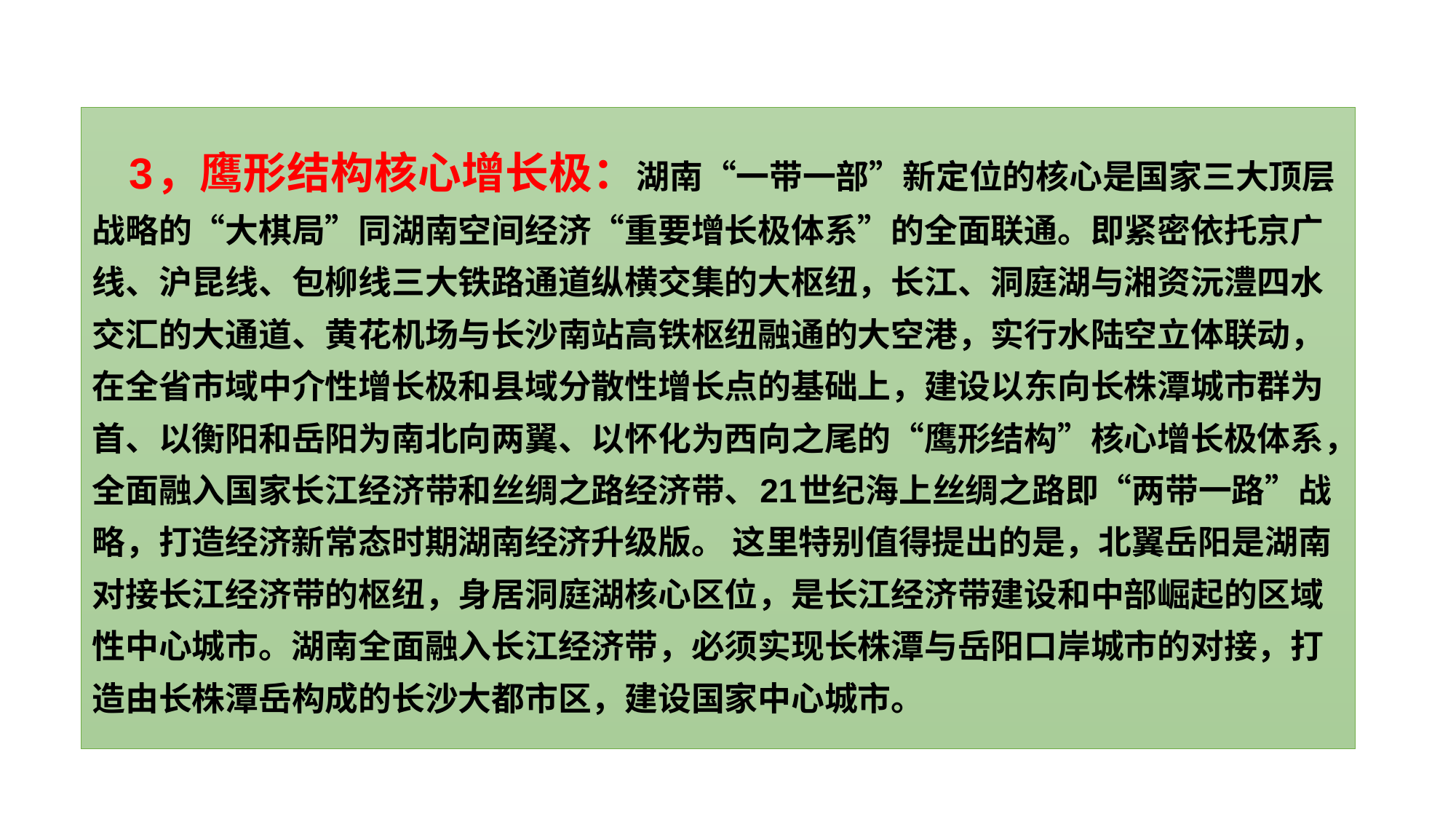

3，鹰形结构核心增长极：湖南“一带一部”新定位的核心是国家三大顶层战略的“大棋局”同湖南空间经济“重要增长极体系”的全面联通。即紧密依托京广线、沪昆线、包柳线三大铁路通道纵横交集的大枢纽，长江、洞庭湖与湘资沅澧四水交汇的大通道、黄花机场与长沙南站高铁枢纽融通的大空港，实行水陆空立体联动，在全省市域中介性增长极和县域分散性增长点的基础上，建设以东向长株潭城市群为首、以衡阳和岳阳为南北向两翼、以怀化为西向之尾的“鹰形结构”核心增长极体系，全面融入国家长江经济带和丝绸之路经济带、21世纪海上丝绸之路即“两带一路”战略，打造经济新常态时期湖南经济升级版。 这里特别值得提出的是，北翼岳阳是湖南对接长江经济带的枢纽，身居洞庭湖核心区位，是长江经济带建设和中部崛起的区域性中心城市。湖南全面融入长江经济带，必须实现长株潭与岳阳口岸城市的对接，打造由长株潭岳构成的长沙大都市区，建设国家中心城市。